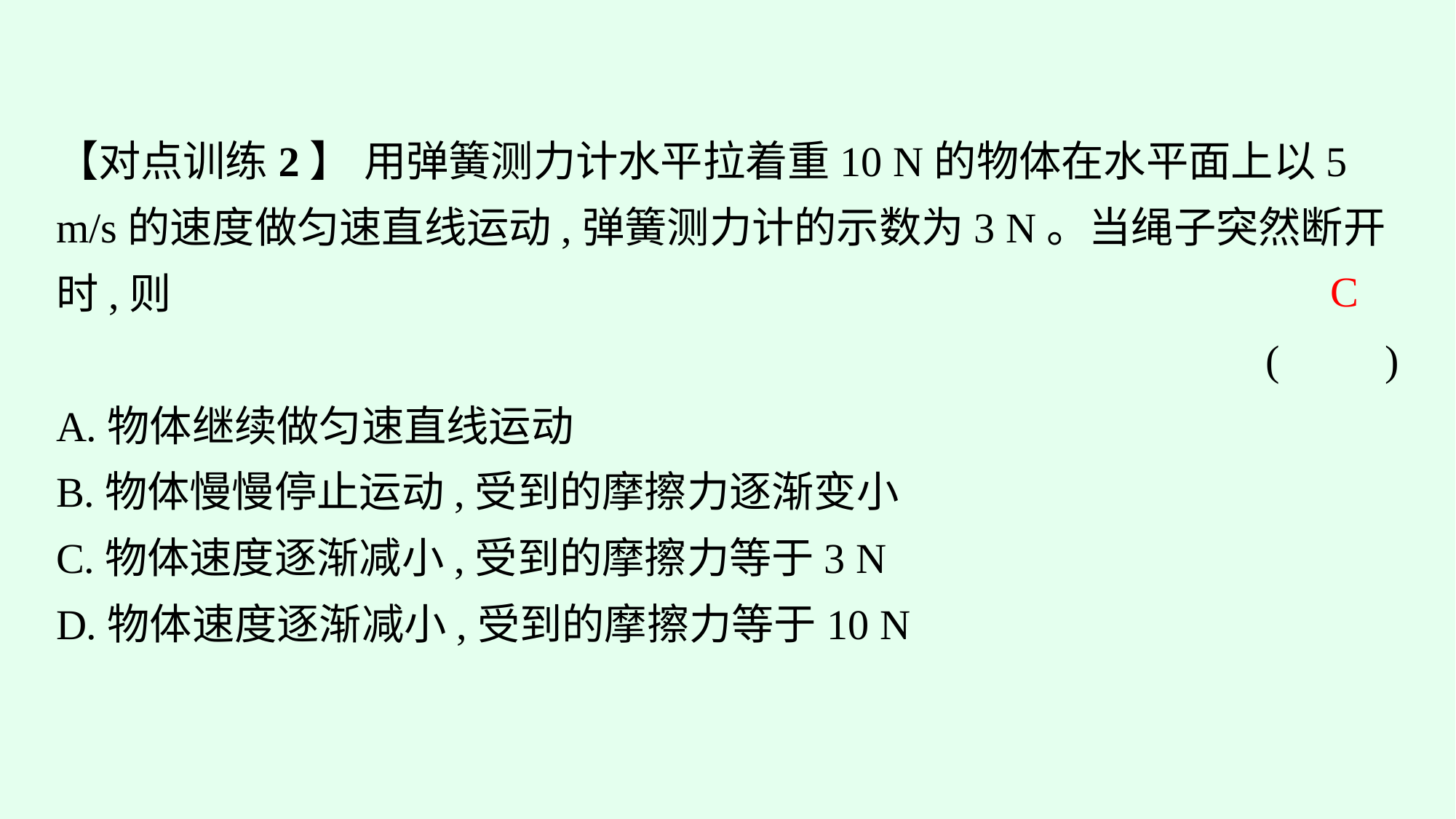

【对点训练2】 用弹簧测力计水平拉着重10 N的物体在水平面上以5 m/s的速度做匀速直线运动,弹簧测力计的示数为3 N。当绳子突然断开时,则
(　　)
A.物体继续做匀速直线运动
B.物体慢慢停止运动,受到的摩擦力逐渐变小
C.物体速度逐渐减小,受到的摩擦力等于3 N
D.物体速度逐渐减小,受到的摩擦力等于10 N
C